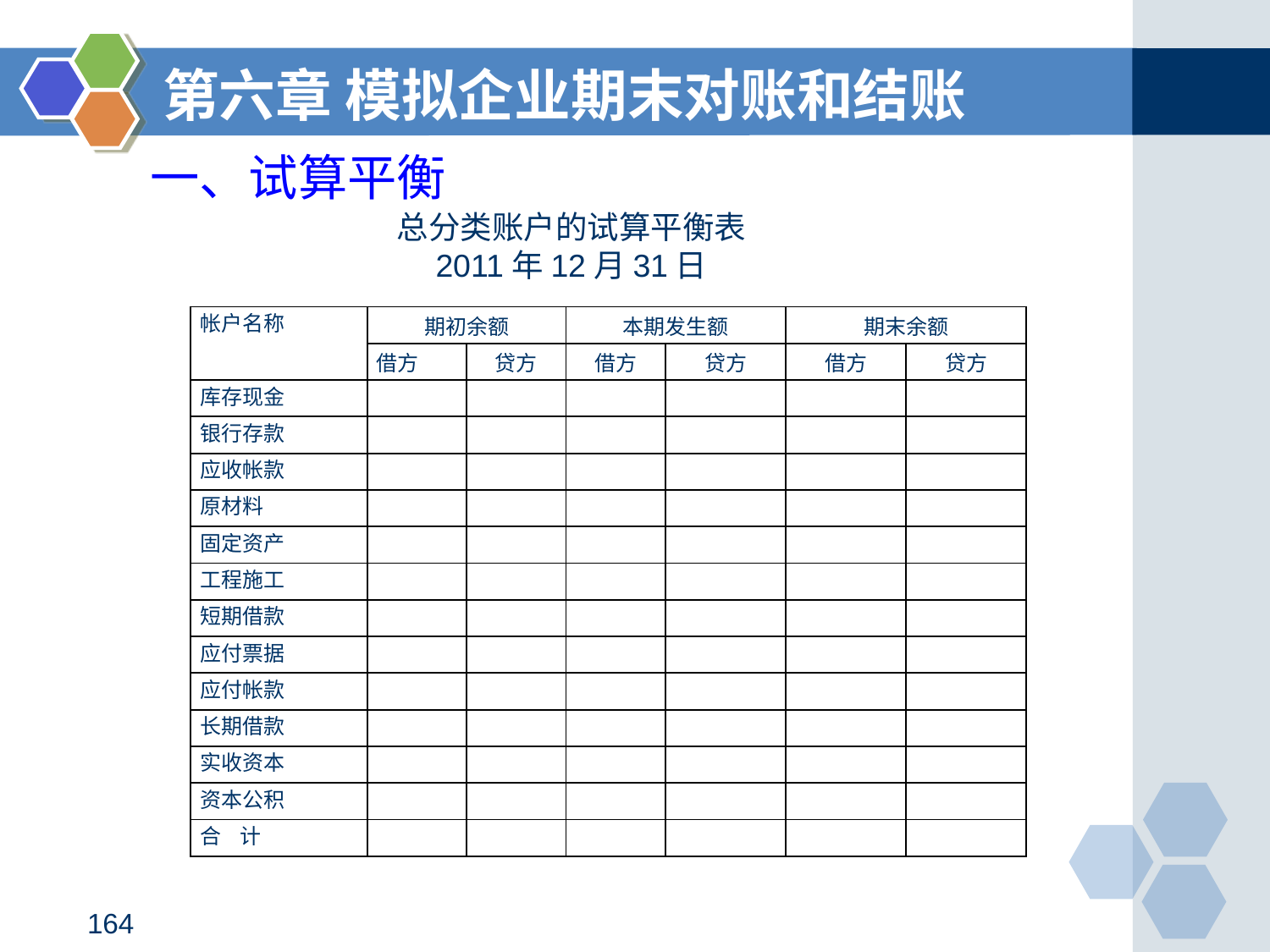

第六章 模拟企业期末对账和结账
一、试算平衡
总分类账户的试算平衡表
2011年12月31日
| 帐户名称 | 期初余额 |  | 本期发生额 |  | 期末余额 |  |
| --- | --- | --- | --- | --- | --- | --- |
|  | 借方 | 贷方 | 借方 | 贷方 | 借方 | 贷方 |
| 库存现金 |  |  |  |  |  |  |
| 银行存款 |  |  |  |  |  |  |
| 应收帐款 |  |  |  |  |  |  |
| 原材料 |  |  |  |  |  |  |
| 固定资产 |  |  |  |  |  |  |
| 工程施工 |  |  |  |  |  |  |
| 短期借款 |  |  |  |  |  |  |
| 应付票据 |  |  |  |  |  |  |
| 应付帐款 |  |  |  |  |  |  |
| 长期借款 |  |  |  |  |  |  |
| 实收资本 |  |  |  |  |  |  |
| 资本公积 |  |  |  |  |  |  |
| 合 计 |  |  |  |  |  |  |